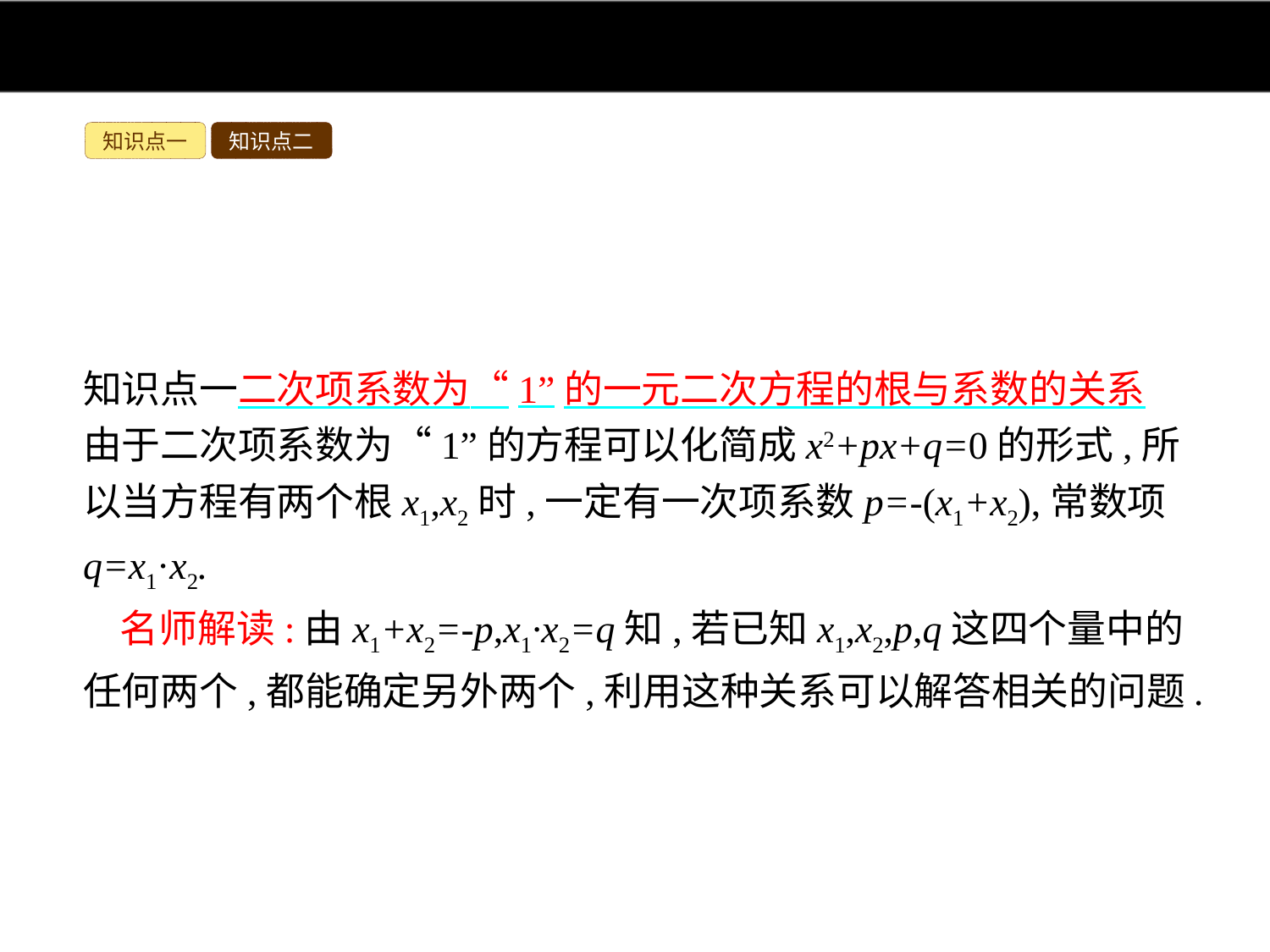

知识点一
知识点二
知识点一二次项系数为“1”的一元二次方程的根与系数的关系
由于二次项系数为“1”的方程可以化简成x2+px+q=0的形式,所以当方程有两个根x1,x2时,一定有一次项系数p=-(x1+x2),常数项q=x1·x2.
名师解读:由x1+x2=-p,x1·x2=q知,若已知x1,x2,p,q这四个量中的任何两个,都能确定另外两个,利用这种关系可以解答相关的问题.